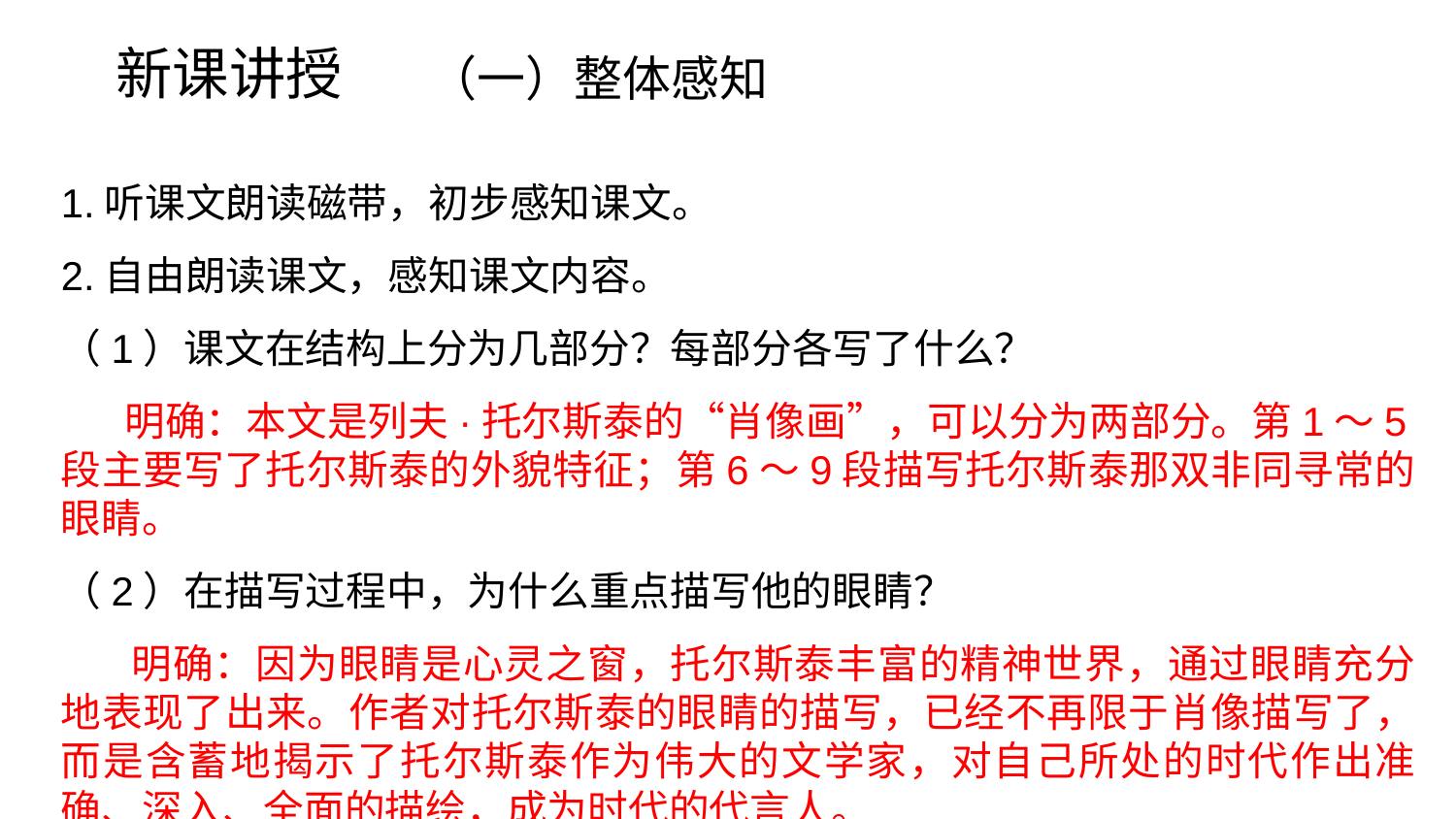

新课讲授
（一）整体感知
1.听课文朗读磁带，初步感知课文。
2.自由朗读课文，感知课文内容。
（1）课文在结构上分为几部分？每部分各写了什么？
      明确：本文是列夫·托尔斯泰的“肖像画”，可以分为两部分。第1～5段主要写了托尔斯泰的外貌特征；第6～9段描写托尔斯泰那双非同寻常的眼睛。
（2）在描写过程中，为什么重点描写他的眼睛？
      明确：因为眼睛是心灵之窗，托尔斯泰丰富的精神世界，通过眼睛充分地表现了出来。作者对托尔斯泰的眼睛的描写，已经不再限于肖像描写了，而是含蓄地揭示了托尔斯泰作为伟大的文学家，对自己所处的时代作出准确、深入、全面的描绘，成为时代的代言人。